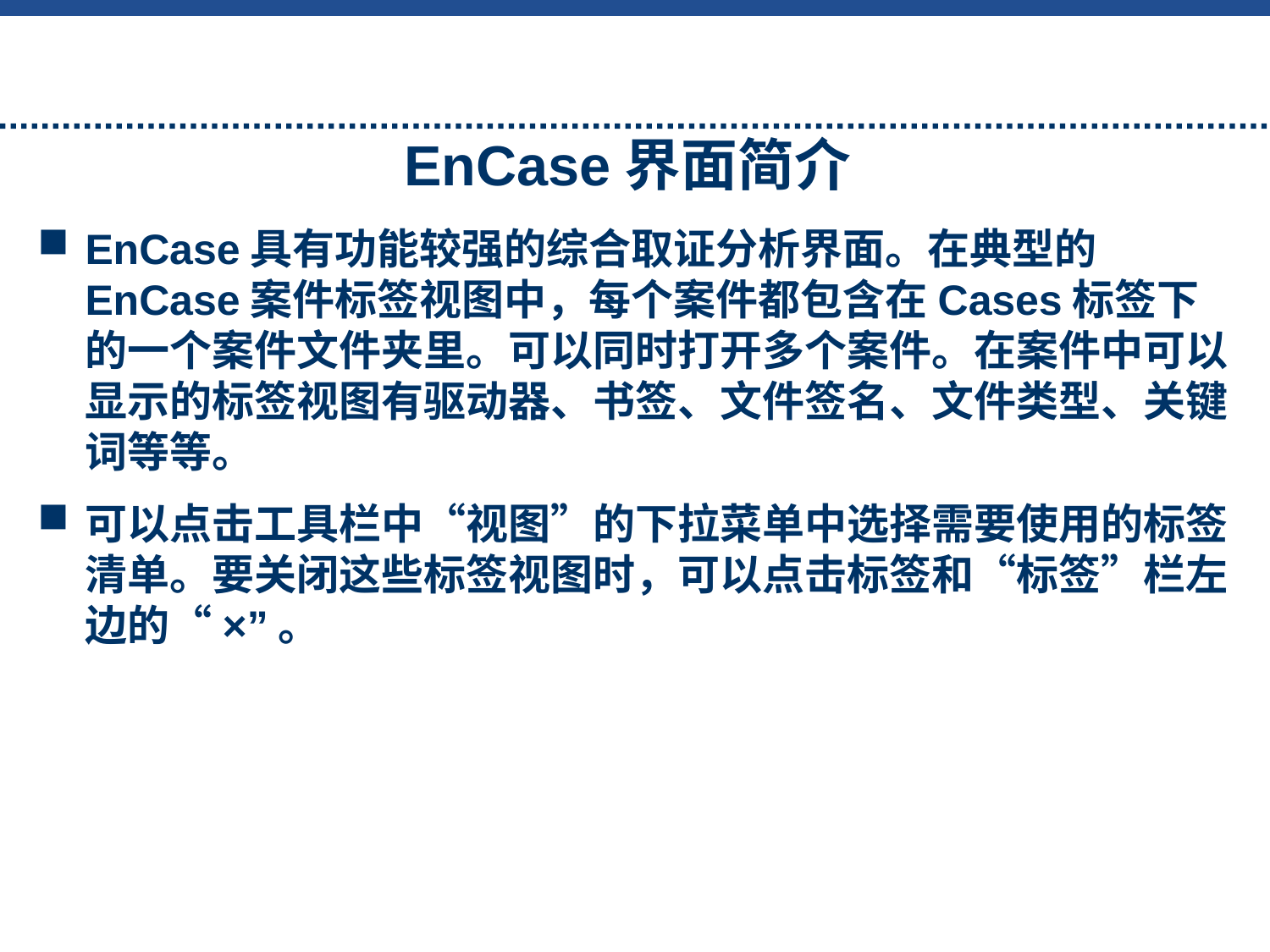

EnCase界面简介
EnCase具有功能较强的综合取证分析界面。在典型的EnCase案件标签视图中，每个案件都包含在Cases标签下的一个案件文件夹里。可以同时打开多个案件。在案件中可以显示的标签视图有驱动器、书签、文件签名、文件类型、关键词等等。
可以点击工具栏中“视图”的下拉菜单中选择需要使用的标签清单。要关闭这些标签视图时，可以点击标签和“标签”栏左边的“×”。